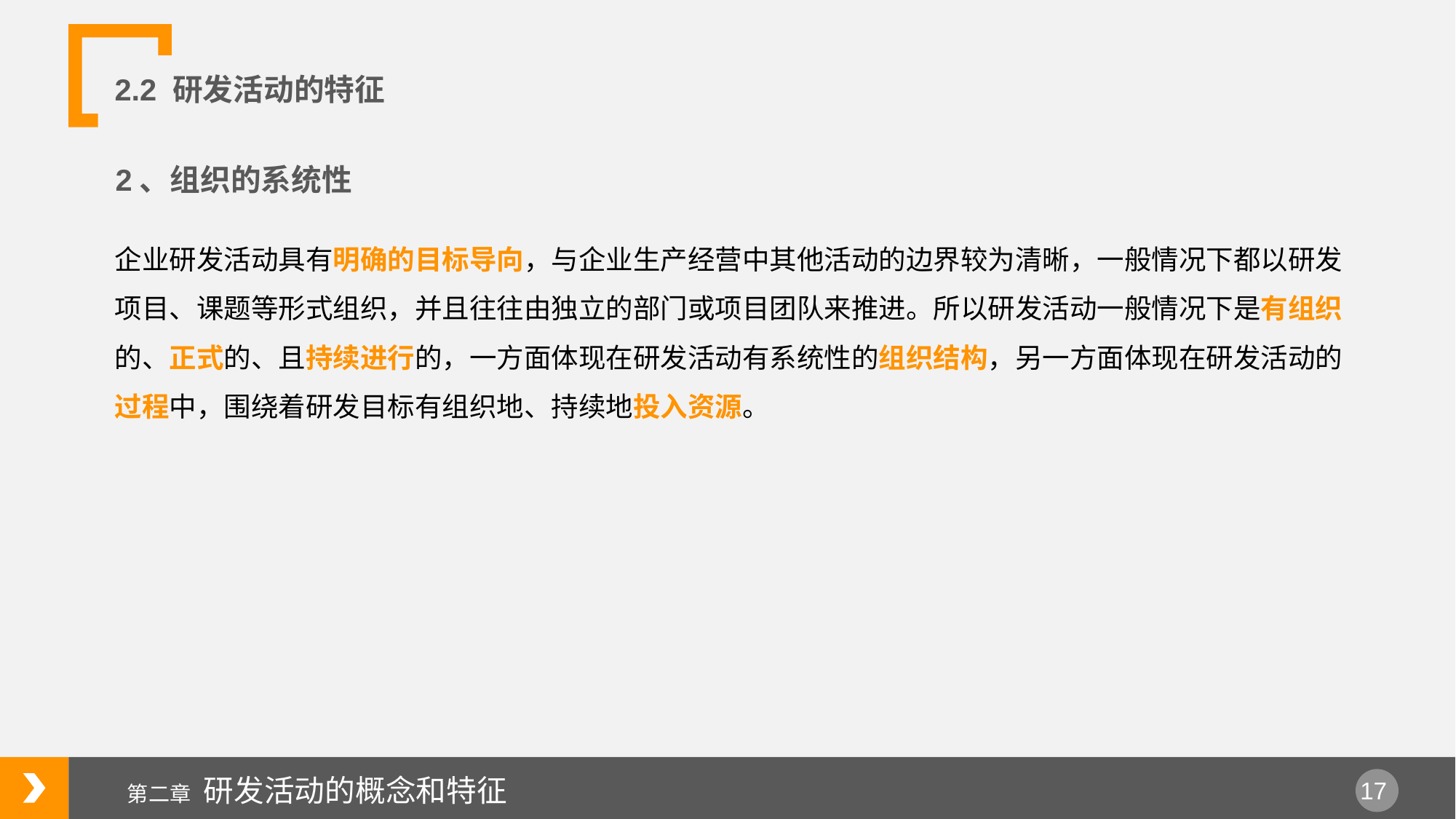

2.2 研发活动的特征
2、组织的系统性
企业研发活动具有明确的目标导向，与企业生产经营中其他活动的边界较为清晰，一般情况下都以研发项目、课题等形式组织，并且往往由独立的部门或项目团队来推进。所以研发活动一般情况下是有组织的、正式的、且持续进行的，一方面体现在研发活动有系统性的组织结构，另一方面体现在研发活动的过程中，围绕着研发目标有组织地、持续地投入资源。